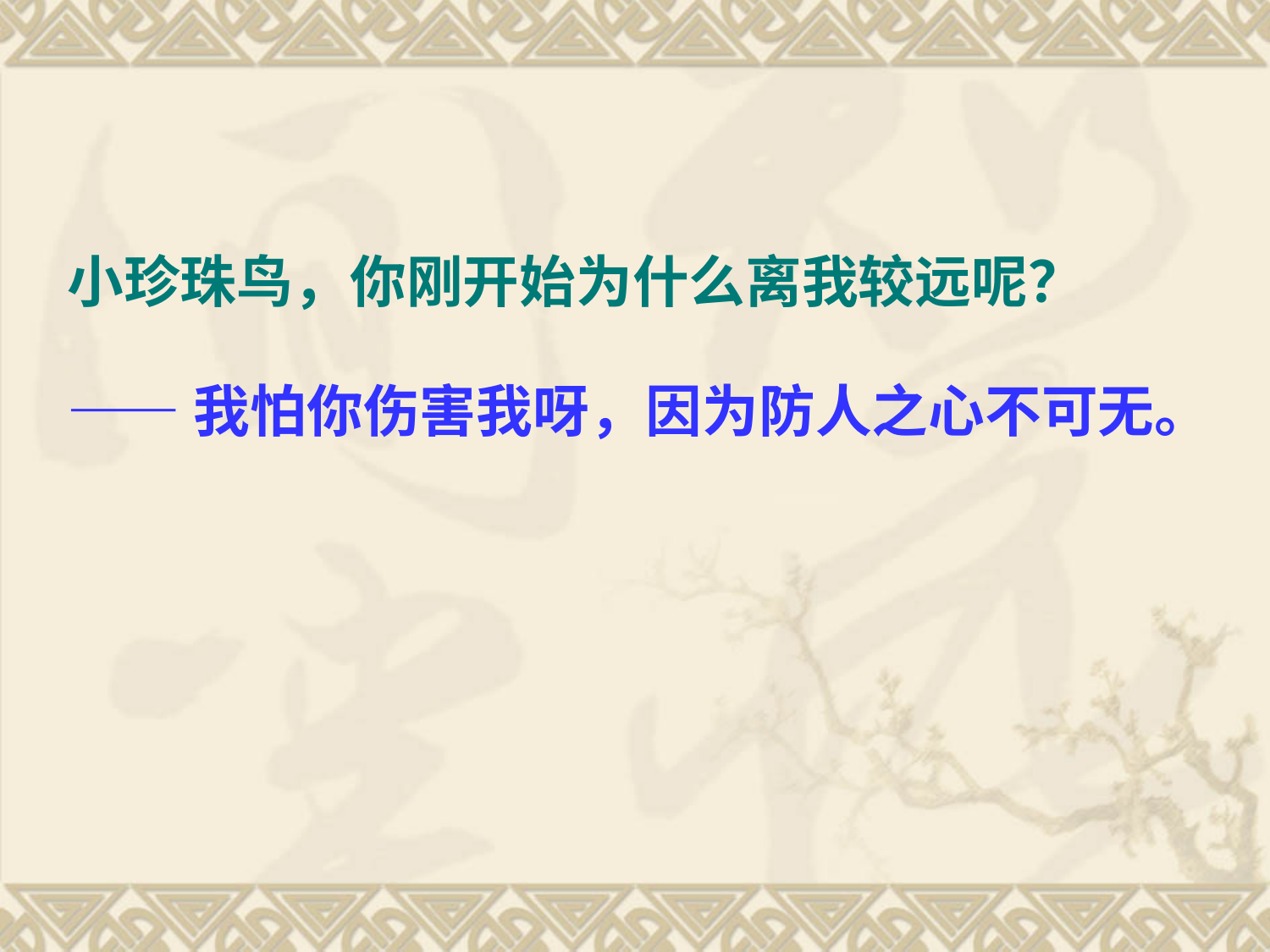

小珍珠鸟，你刚开始为什么离我较远呢？
——我怕你伤害我呀，因为防人之心不可无。